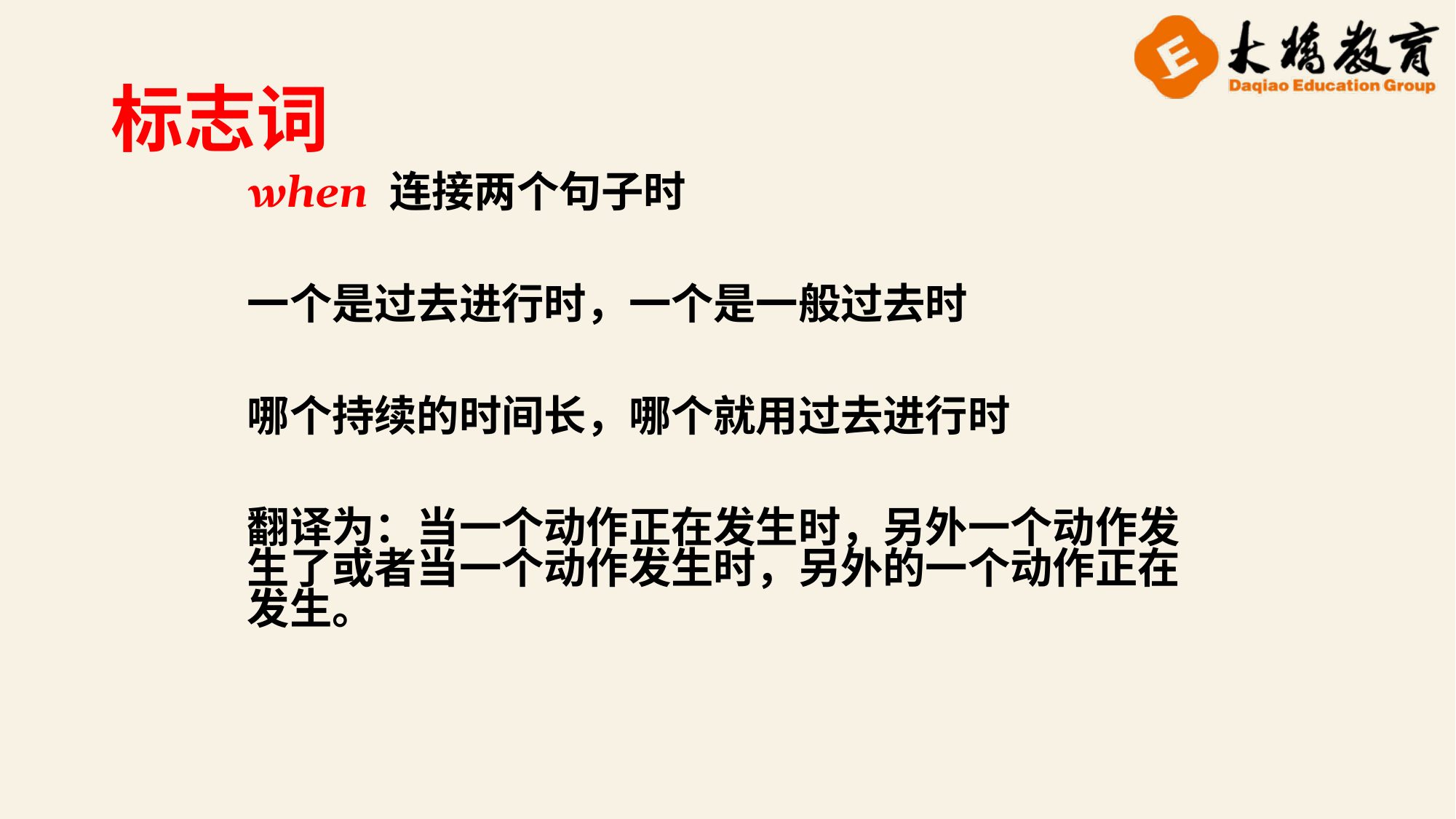

# 标志词
when 连接两个句子时

一个是过去进行时，一个是一般过去时

哪个持续的时间长，哪个就用过去进行时

翻译为：当一个动作正在发生时，另外一个动作发生了或者当一个动作发生时，另外的一个动作正在发生。